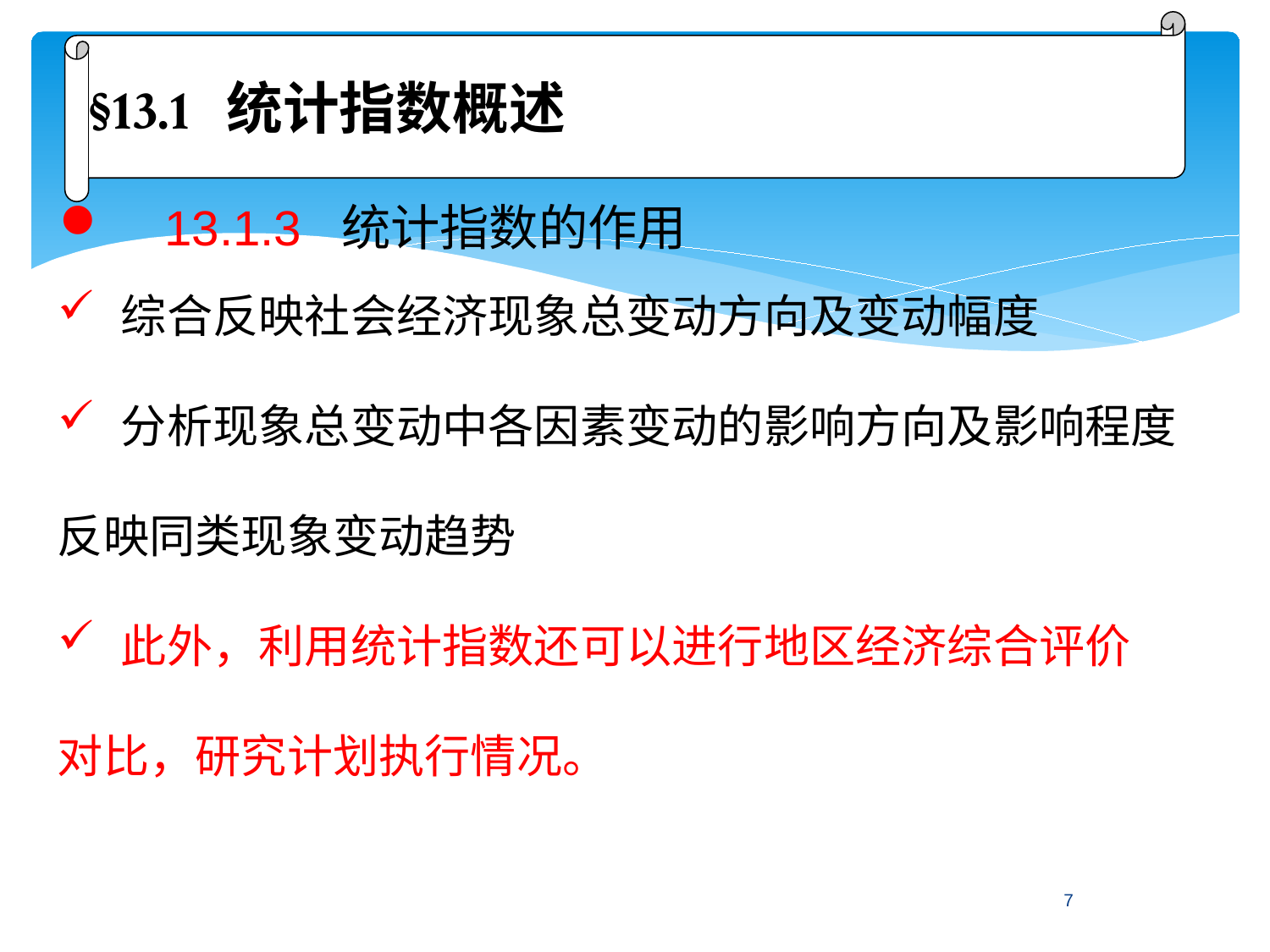

§13.1  统计指数概述
   13.1.3  统计指数的作用
综合反映社会经济现象总变动方向及变动幅度
分析现象总变动中各因素变动的影响方向及影响程度
反映同类现象变动趋势
此外，利用统计指数还可以进行地区经济综合评价
对比，研究计划执行情况。
7